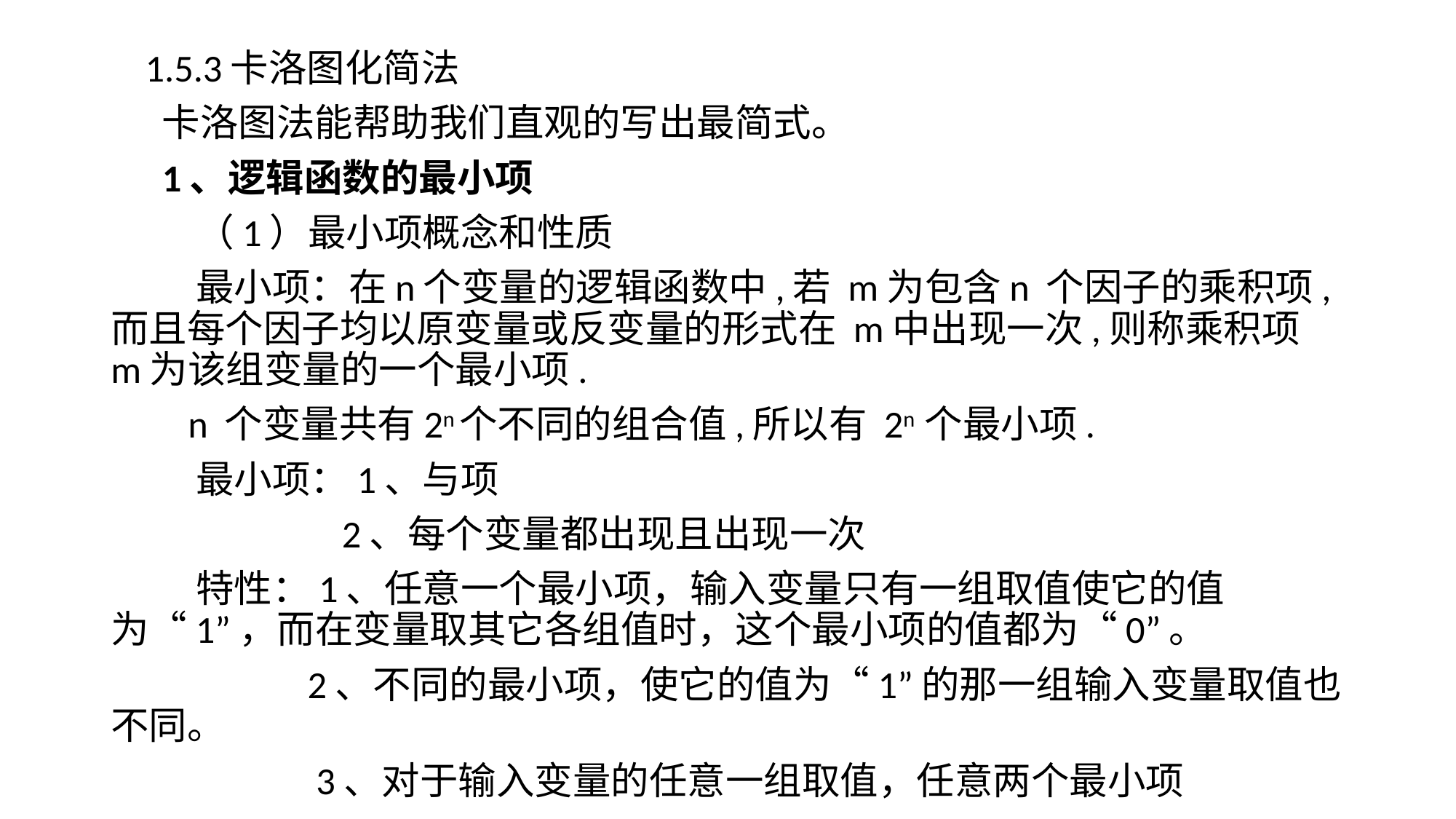

# 1.5.3卡洛图化简法
     卡洛图法能帮助我们直观的写出最简式。
      1、逻辑函数的最小项
         （1）最小项概念和性质
         最小项：在n个变量的逻辑函数中,若 m为包含n 个因子的乘积项,而且每个因子均以原变量或反变量的形式在 m中出现一次,则称乘积项 m为该组变量的一个最小项.
         n 个变量共有2n个不同的组合值,所以有 2n 个最小项.
         最小项：1、与项
                           2、每个变量都出现且出现一次
         特性：1、任意一个最小项，输入变量只有一组取值使它的值为“1”，而在变量取其它各组值时，这个最小项的值都为“0”。
                       2、不同的最小项，使它的值为“1”的那一组输入变量取值也不同。
                        3、对于输入变量的任意一组取值，任意两个最小项